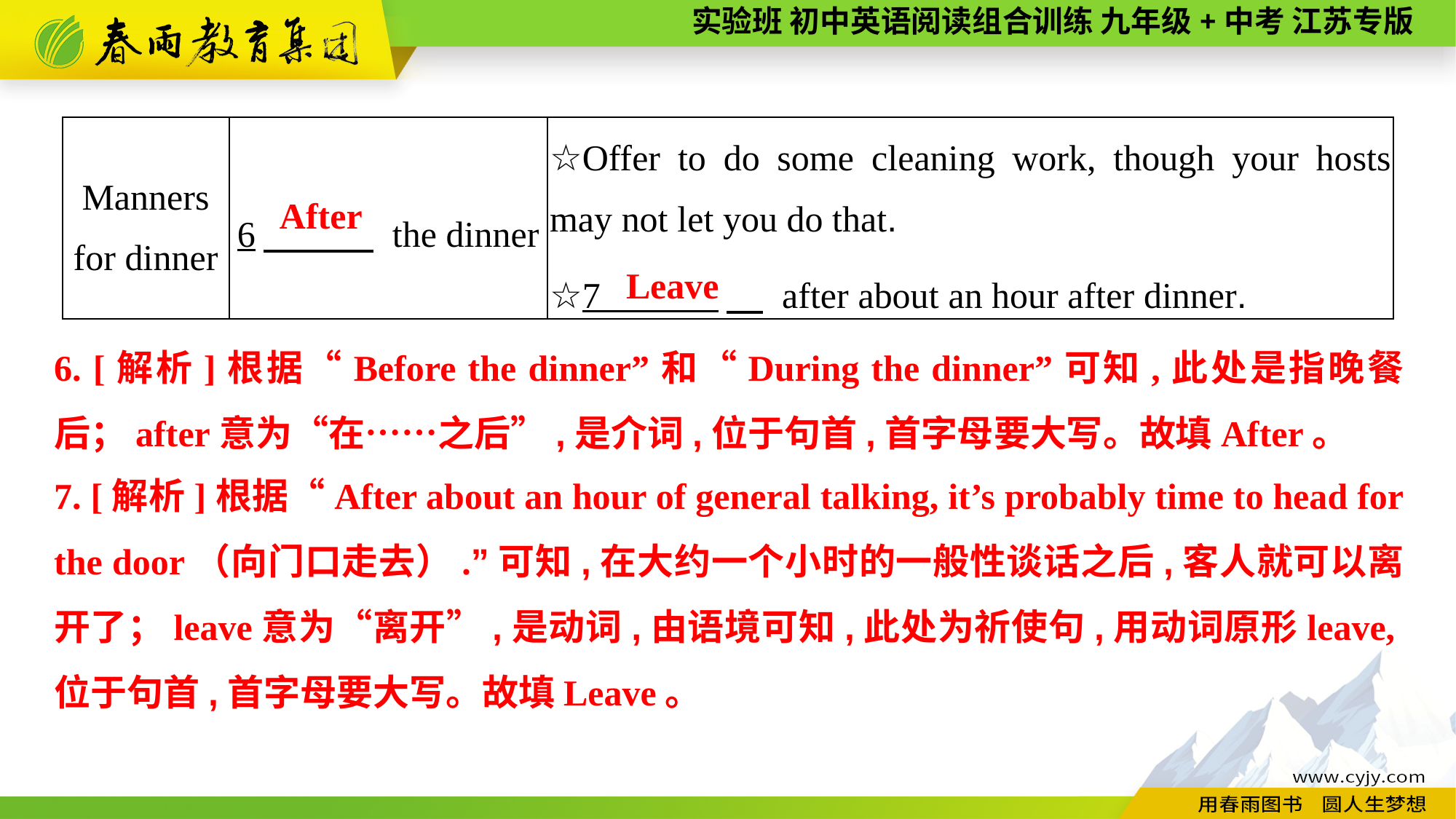

| Manners for dinner | 6　 the dinner | ☆Offer to do some cleaning work, though your hosts may not let you do that. ☆7 　 after about an hour after dinner. |
| --- | --- | --- |
After
Leave
6. [解析]根据“Before the dinner”和“During the dinner”可知,此处是指晚餐后；after意为“在……之后”,是介词,位于句首,首字母要大写。故填After。
7. [解析]根据“After about an hour of general talking, it’s probably time to head for the door（向门口走去）.”可知,在大约一个小时的一般性谈话之后,客人就可以离开了；leave意为“离开”,是动词,由语境可知,此处为祈使句,用动词原形leave,位于句首,首字母要大写。故填Leave。